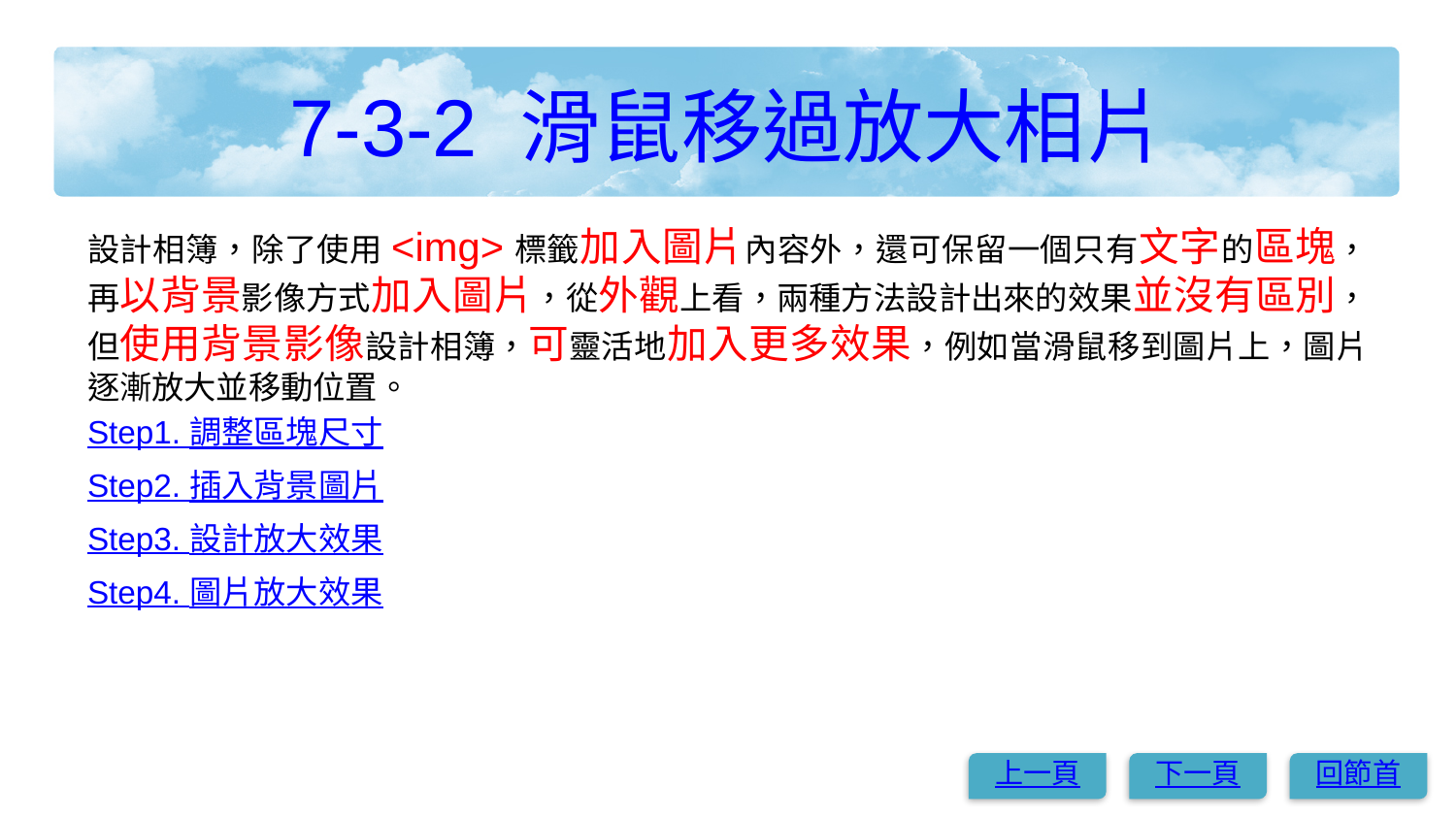

# 7-3-2 滑鼠移過放大相片
設計相簿，除了使用<img>標籤加入圖片內容外，還可保留一個只有文字的區塊，再以背景影像方式加入圖片，從外觀上看，兩種方法設計出來的效果並沒有區別，但使用背景影像設計相簿，可靈活地加入更多效果，例如當滑鼠移到圖片上，圖片逐漸放大並移動位置。
Step1. 調整區塊尺寸
Step2. 插入背景圖片
Step3. 設計放大效果
Step4. 圖片放大效果
上一頁
下一頁
回節首